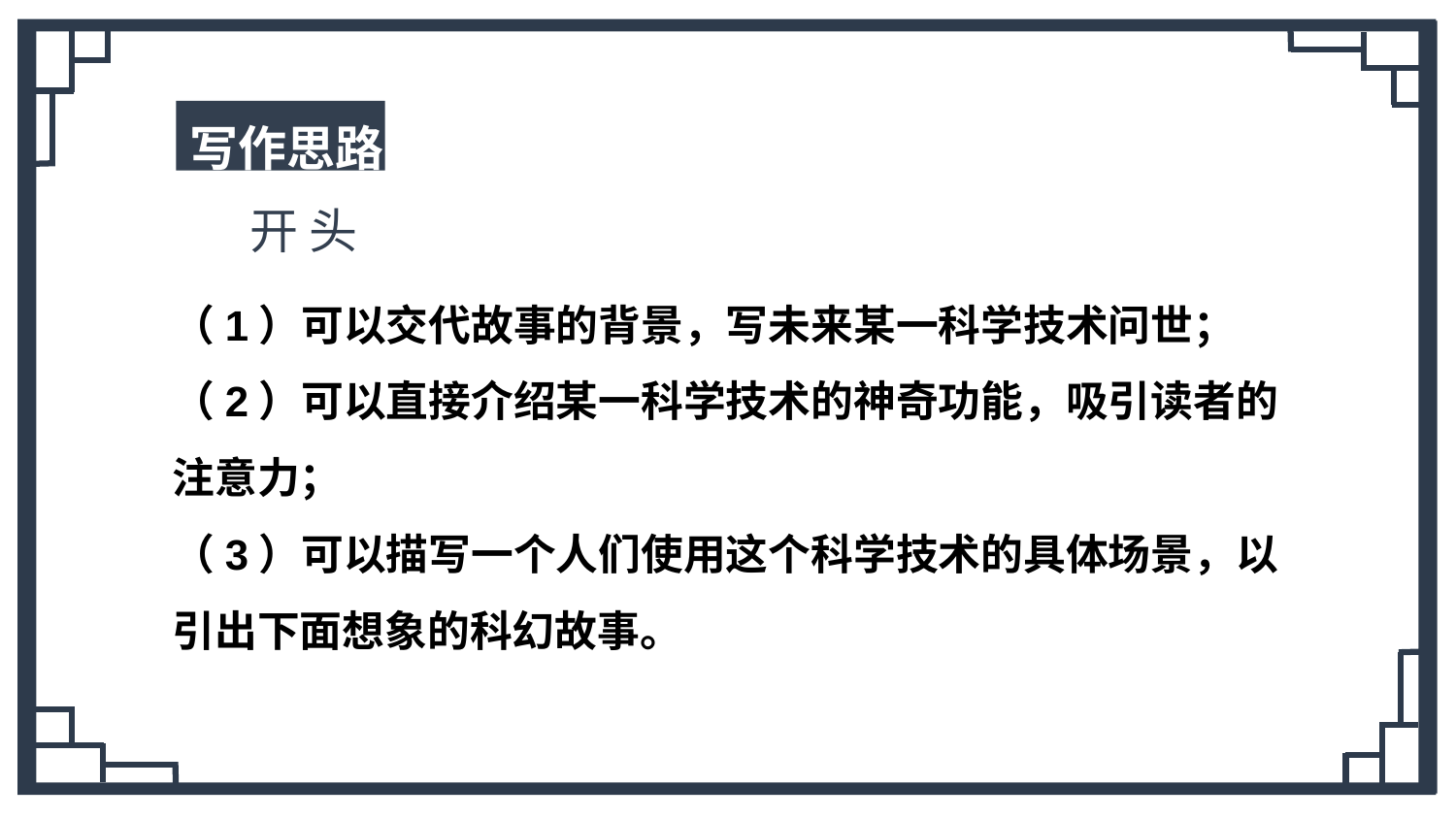

写作思路

开 头
（1）可以交代故事的背景，写未来某一科学技术问世；
（2）可以直接介绍某一科学技术的神奇功能，吸引读者的注意力；
（3）可以描写一个人们使用这个科学技术的具体场景，以引出下面想象的科幻故事。